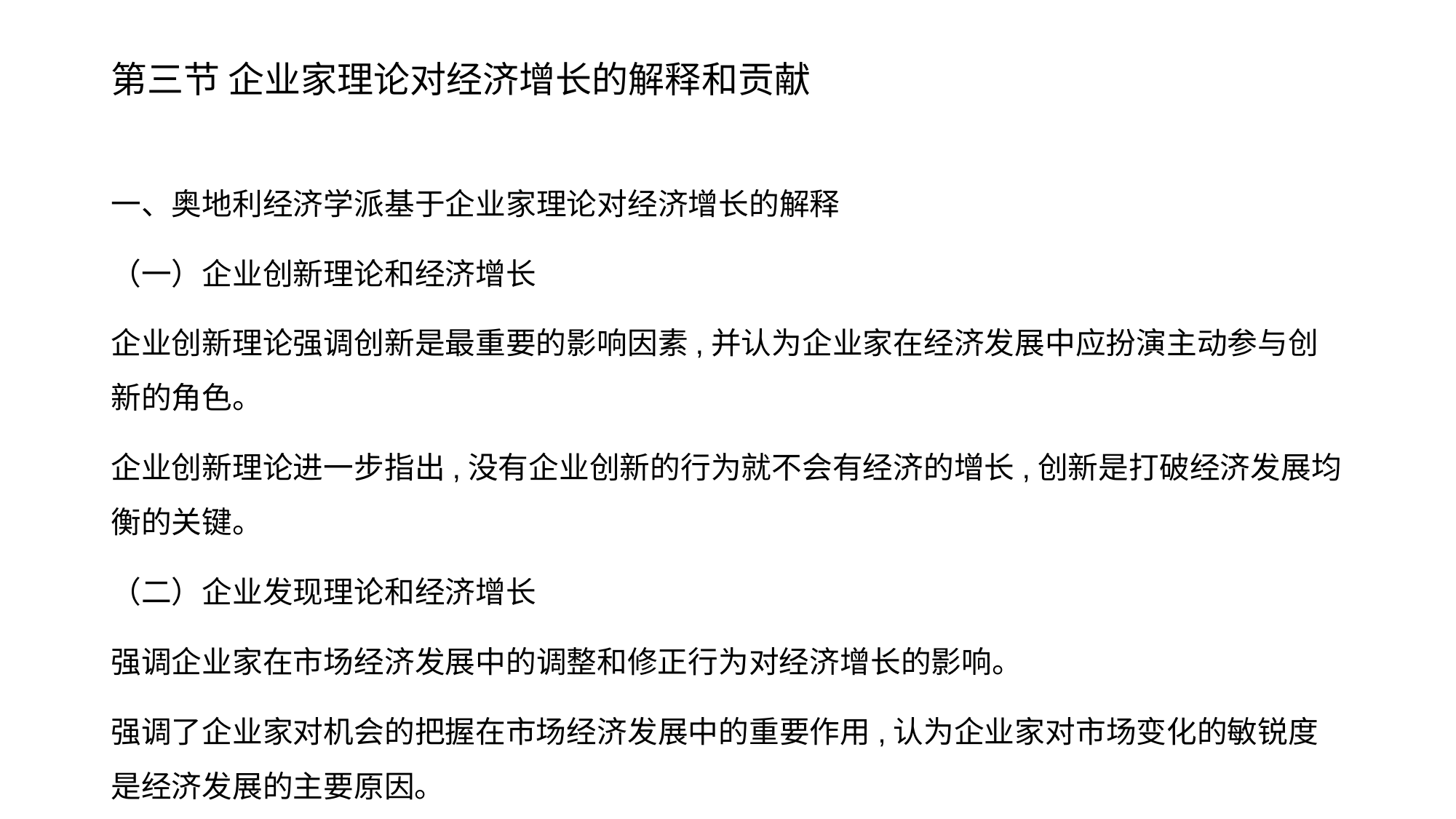

# 第三节 企业家理论对经济增长的解释和贡献
一、奥地利经济学派基于企业家理论对经济增长的解释
（一）企业创新理论和经济增长
企业创新理论强调创新是最重要的影响因素,并认为企业家在经济发展中应扮演主动参与创新的角色。
企业创新理论进一步指出,没有企业创新的行为就不会有经济的增长,创新是打破经济发展均衡的关键。
（二）企业发现理论和经济增长
强调企业家在市场经济发展中的调整和修正行为对经济增长的影响。
强调了企业家对机会的把握在市场经济发展中的重要作用,认为企业家对市场变化的敏锐度是经济发展的主要原因。